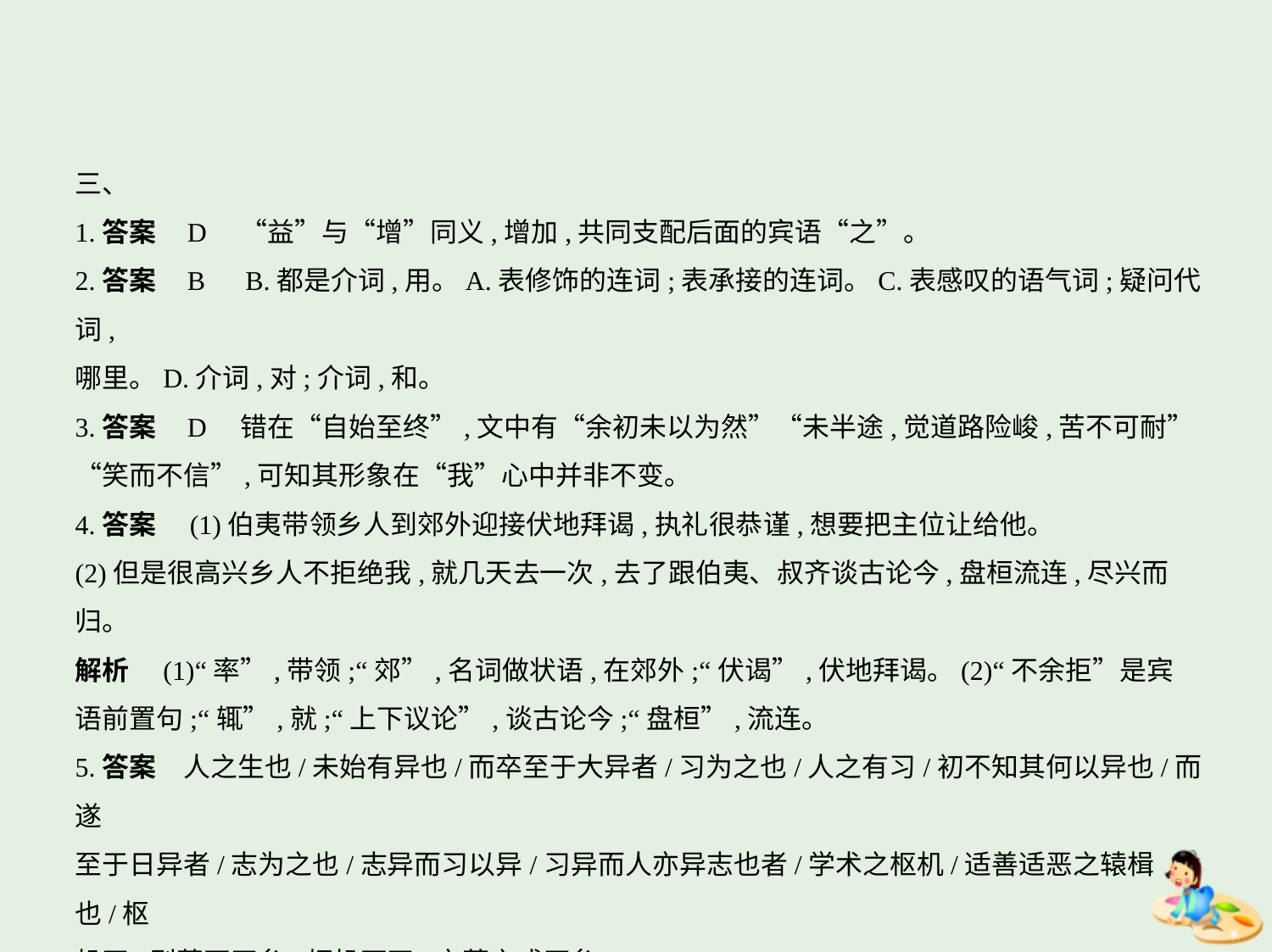

三、
1.答案    D　“益”与“增”同义,增加,共同支配后面的宾语“之”。
2.答案    B　B.都是介词,用。A.表修饰的连词;表承接的连词。C.表感叹的语气词;疑问代词,
哪里。D.介词,对;介词,和。
3.答案    D　错在“自始至终”,文中有“余初未以为然”“未半途,觉道路险峻,苦不可耐”
“笑而不信”,可知其形象在“我”心中并非不变。
4.答案　(1)伯夷带领乡人到郊外迎接伏地拜谒,执礼很恭谨,想要把主位让给他。
(2)但是很高兴乡人不拒绝我,就几天去一次,去了跟伯夷、叔齐谈古论今,盘桓流连,尽兴而
归。
解析　(1)“率”,带领;“郊”,名词做状语,在郊外;“伏谒”,伏地拜谒。(2)“不余拒”是宾
语前置句;“辄”,就;“上下议论”,谈古论今;“盘桓”,流连。
5.答案　人之生也/未始有异也/而卒至于大异者/习为之也/人之有习/初不知其何以异也/而遂
至于日异者/志为之也/志异而习以异/习异而人亦异志也者/学术之枢机/适善适恶之辕楫也/枢
机正/则莫不正矣/枢机不正/亦莫之或正矣